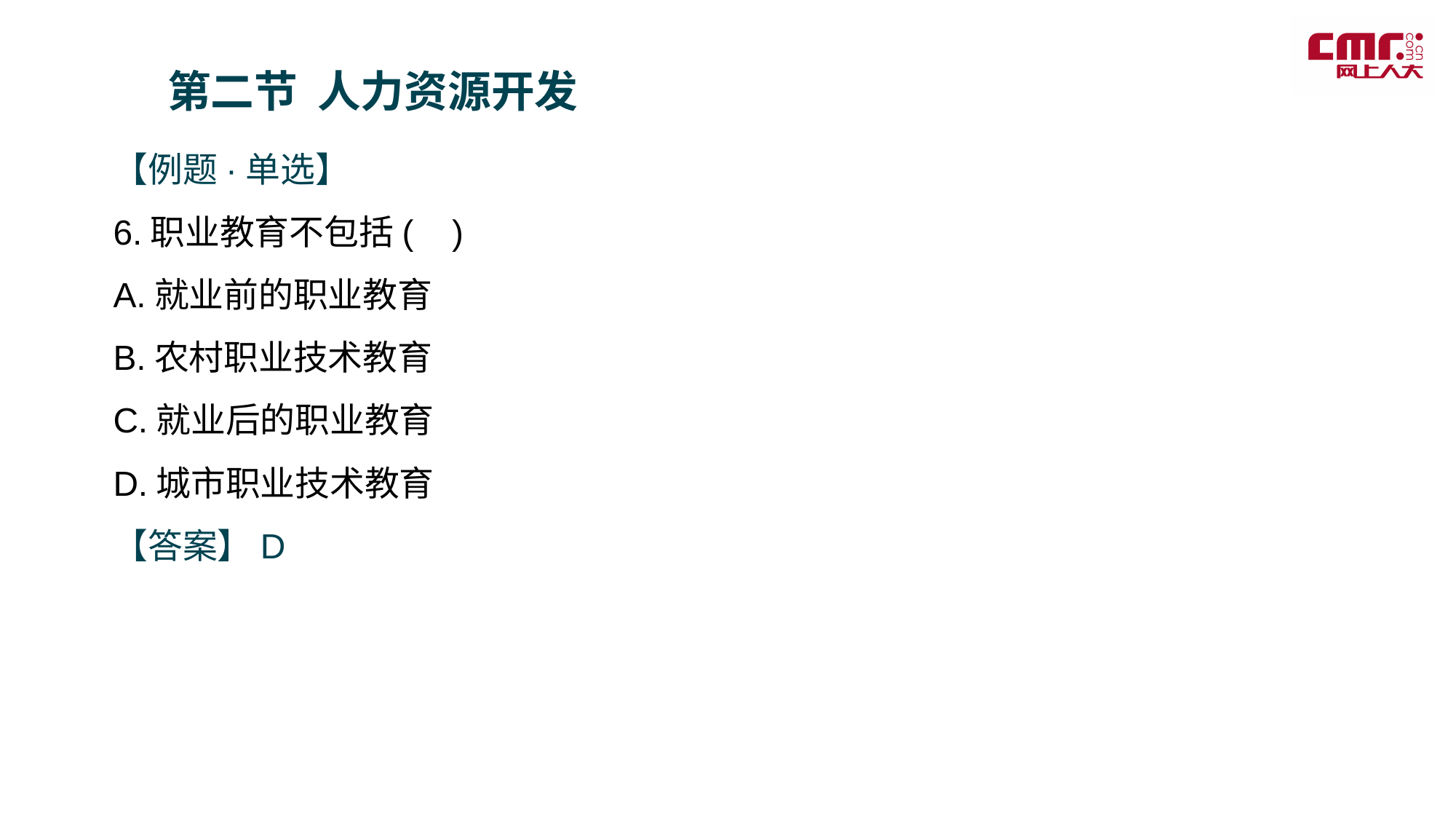

第二节  人力资源开发
【例题·单选】
6.职业教育不包括(    )
A.就业前的职业教育
B.农村职业技术教育
C.就业后的职业教育
D.城市职业技术教育
【答案】D